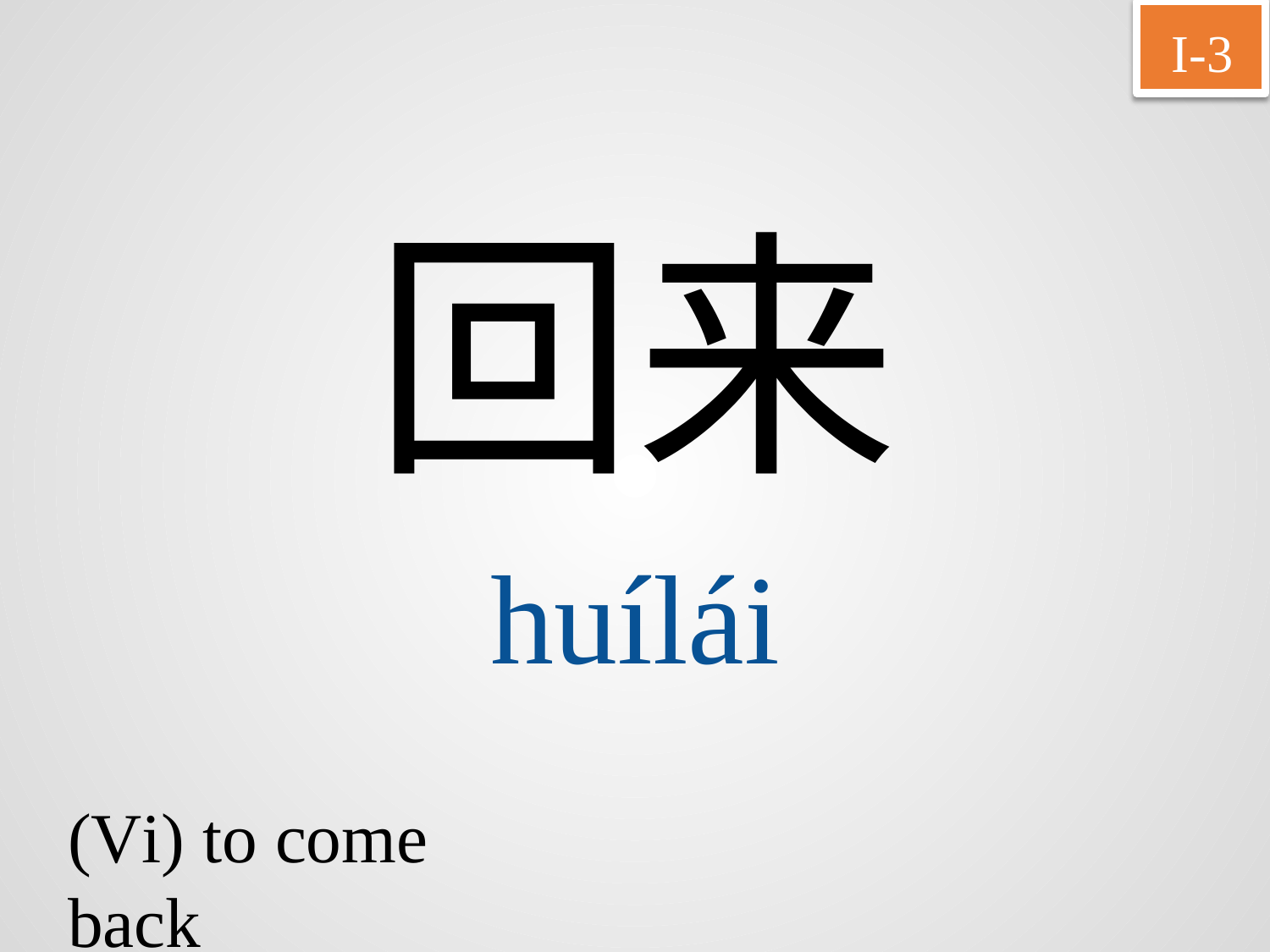

I-3

回来
huílái
(Vi) to come back